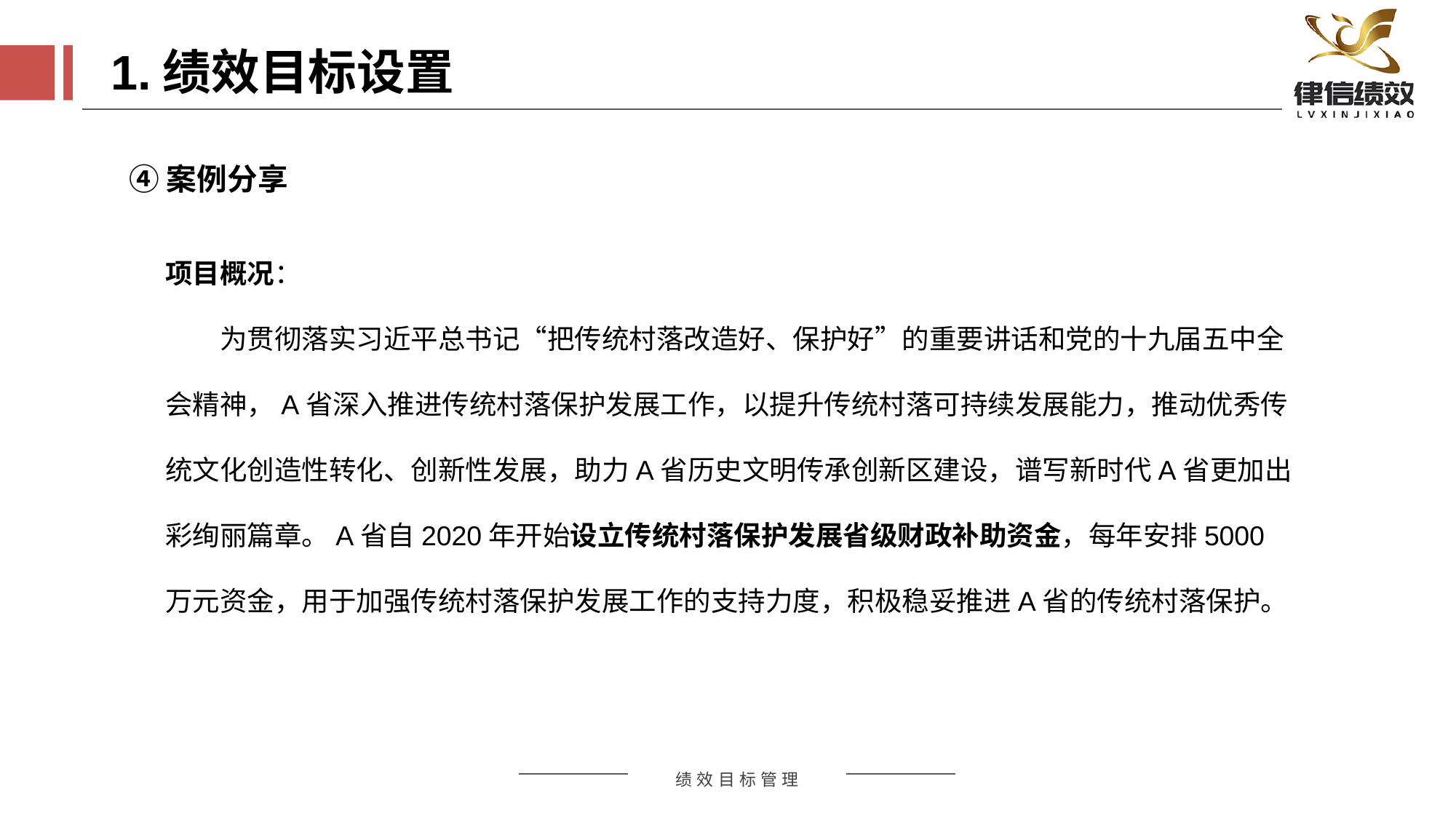

1.绩效目标设置
④案例分享
项目概况：
为贯彻落实习近平总书记“把传统村落改造好、保护好”的重要讲话和党的十九届五中全会精神，A省深入推进传统村落保护发展工作，以提升传统村落可持续发展能力，推动优秀传统文化创造性转化、创新性发展，助力A省历史文明传承创新区建设，谱写新时代A省更加出彩绚丽篇章。A省自2020年开始设立传统村落保护发展省级财政补助资金，每年安排5000万元资金，用于加强传统村落保护发展工作的支持力度，积极稳妥推进A省的传统村落保护。